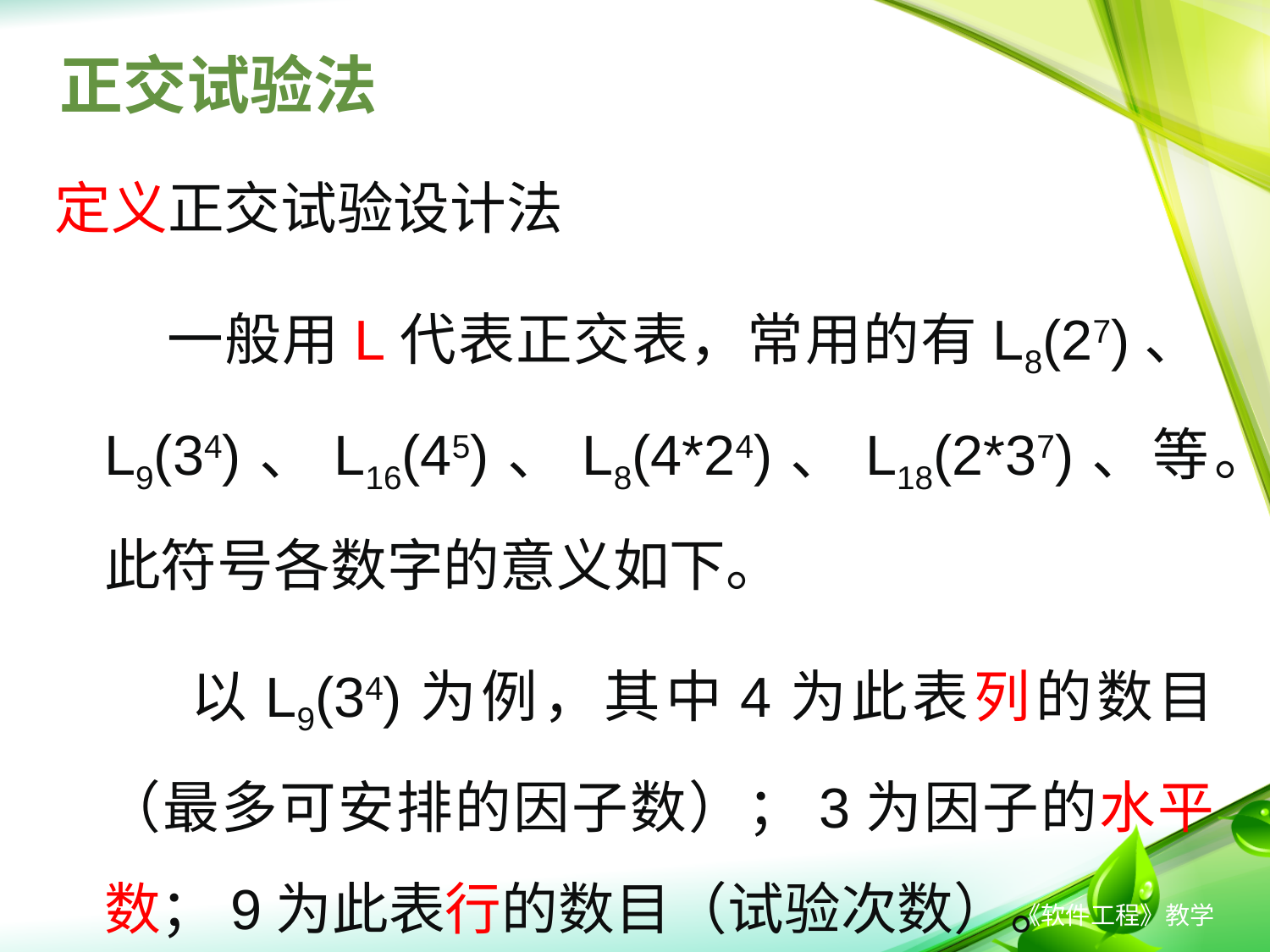

# 正交试验法
定义正交试验设计法
       一般用L代表正交表，常用的有L8(27)、L9(34)、L16(45)、L8(4*24)、L18(2*37)、等。此符号各数字的意义如下。
       以L9(34)为例，其中4为此表列的数目（最多可安排的因子数）；3为因子的水平数；9为此表行的数目（试验次数）。

   《软件工程》教学